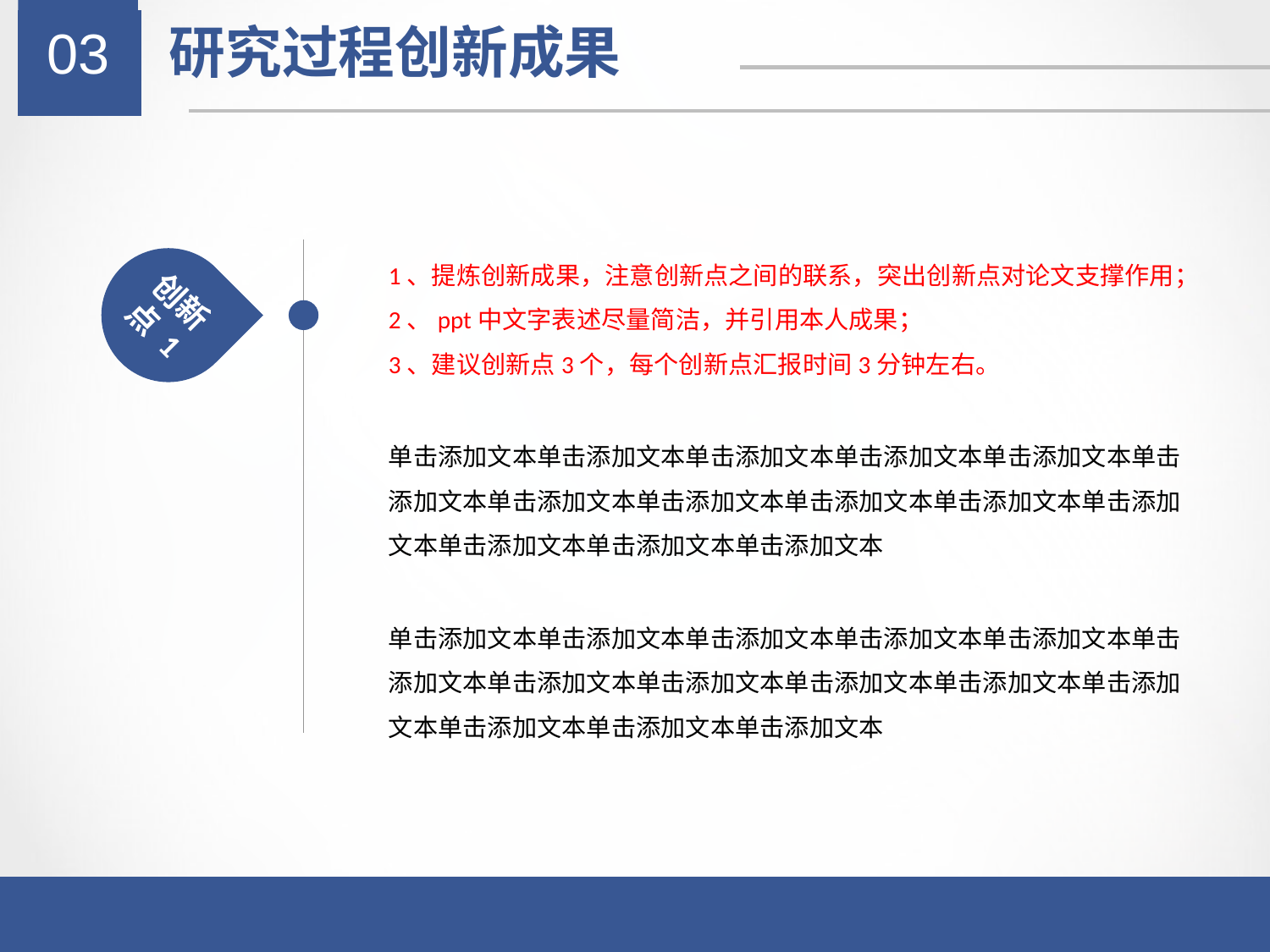

03
研究过程创新成果
1、提炼创新成果，注意创新点之间的联系，突出创新点对论文支撑作用；
2、ppt中文字表述尽量简洁，并引用本人成果；
3、建议创新点3个，每个创新点汇报时间3分钟左右。

创新点 1
单击添加文本单击添加文本单击添加文本单击添加文本单击添加文本单击添加文本单击添加文本单击添加文本单击添加文本单击添加文本单击添加文本单击添加文本单击添加文本单击添加文本
单击添加文本单击添加文本单击添加文本单击添加文本单击添加文本单击添加文本单击添加文本单击添加文本单击添加文本单击添加文本单击添加文本单击添加文本单击添加文本单击添加文本